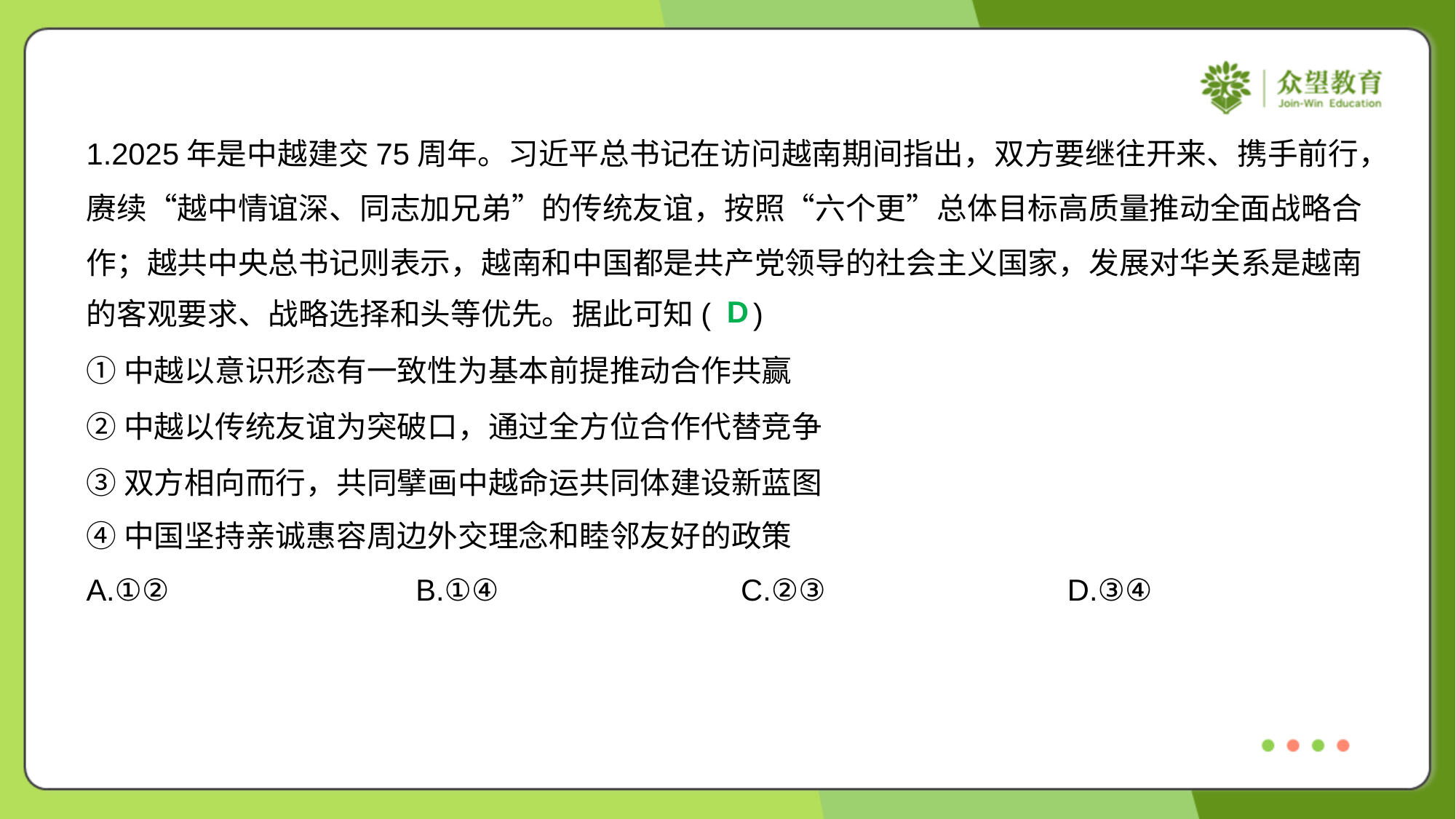

1.2025年是中越建交75周年。习近平总书记在访问越南期间指出，双方要继往开来、携手前行，
赓续“越中情谊深、同志加兄弟”的传统友谊，按照“六个更”总体目标高质量推动全面战略合
作；越共中央总书记则表示，越南和中国都是共产党领导的社会主义国家，发展对华关系是越南
的客观要求、战略选择和头等优先。据此可知(     )
D
①中越以意识形态有一致性为基本前提推动合作共赢
②中越以传统友谊为突破口，通过全方位合作代替竞争
③双方相向而行，共同擘画中越命运共同体建设新蓝图
④中国坚持亲诚惠容周边外交理念和睦邻友好的政策
A.①②	B.①④	C.②③	D.③④